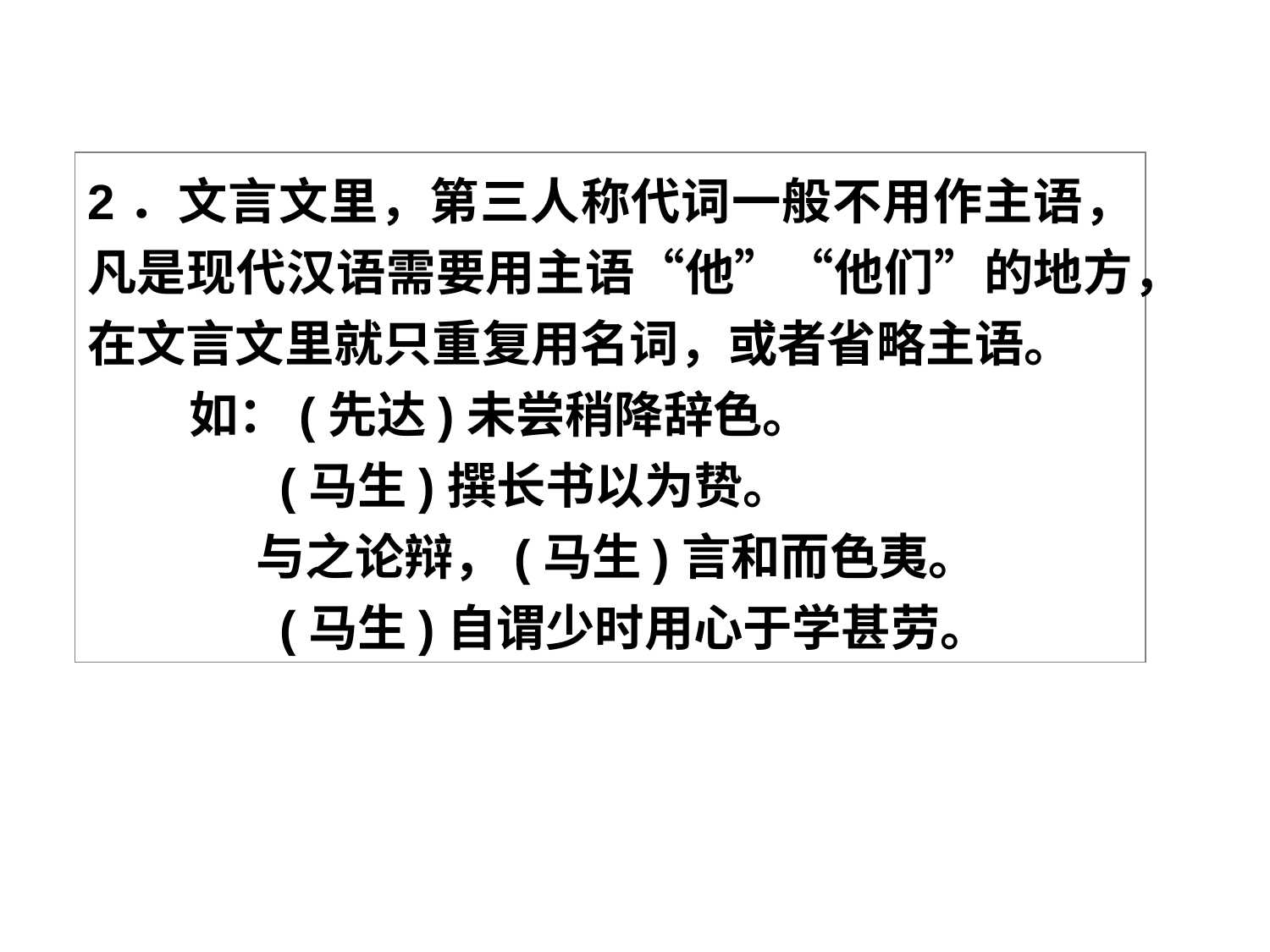

2．文言文里，第三人称代词一般不用作主语，凡是现代汉语需要用主语“他”“他们”的地方，在文言文里就只重复用名词，或者省略主语。
        如：(先达)未尝稍降辞色。
              (马生)撰长书以为贽。
              与之论辩，(马生)言和而色夷。
              (马生)自谓少时用心于学甚劳。